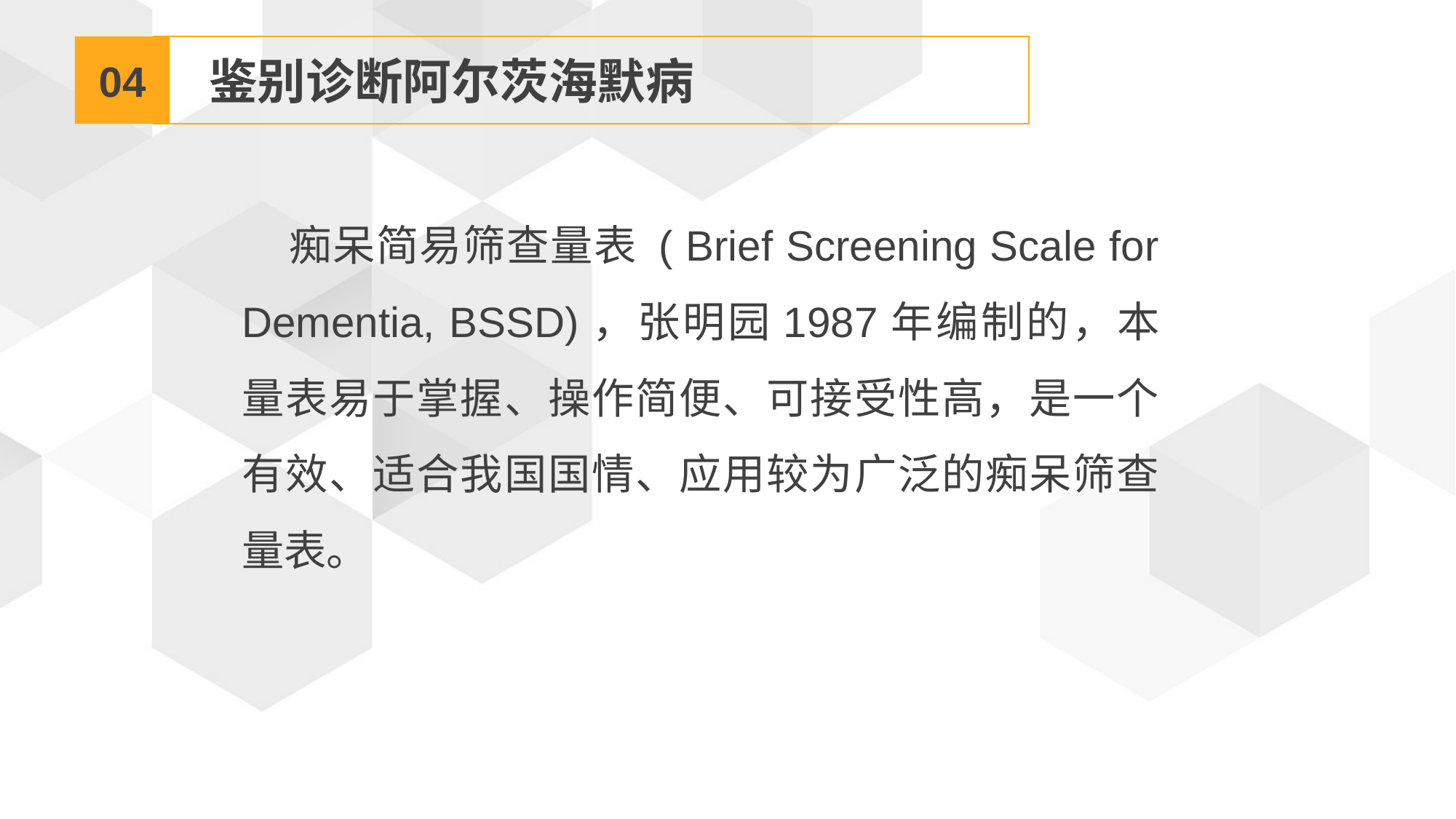

04
   鉴别诊断阿尔茨海默病
痴呆简易筛查量表 ( Brief Screening Scale for Dementia, BSSD)，张明园1987年编制的，本量表易于掌握、操作简便、可接受性高，是一个有效、适合我国国情、应用较为广泛的痴呆筛查量表。